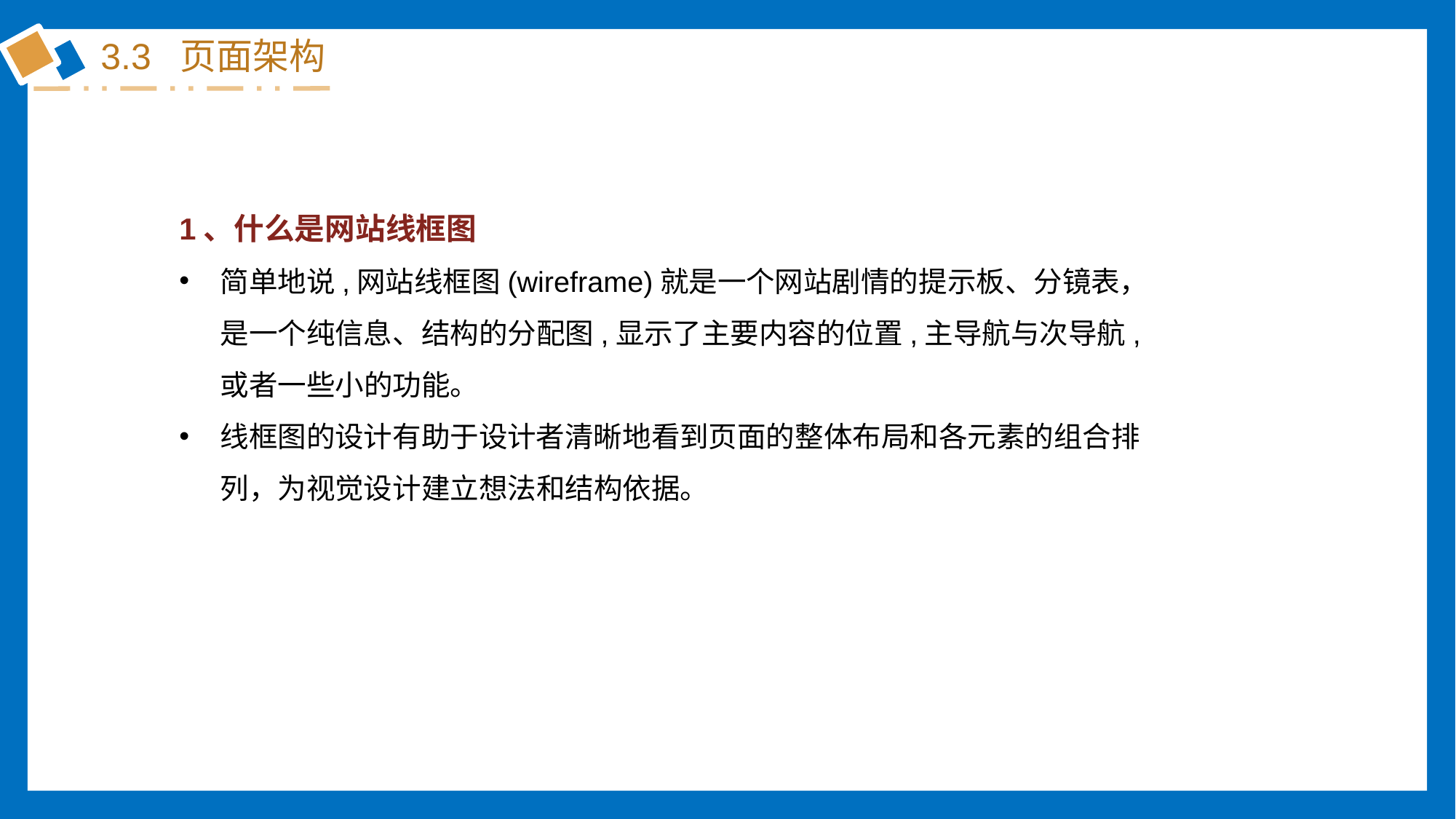

3.3  页面架构

1、什么是网站线框图
简单地说,网站线框图(wireframe)就是一个网站剧情的提示板、分镜表，是一个纯信息、结构的分配图,显示了主要内容的位置,主导航与次导航,或者一些小的功能。
线框图的设计有助于设计者清晰地看到页面的整体布局和各元素的组合排列，为视觉设计建立想法和结构依据。